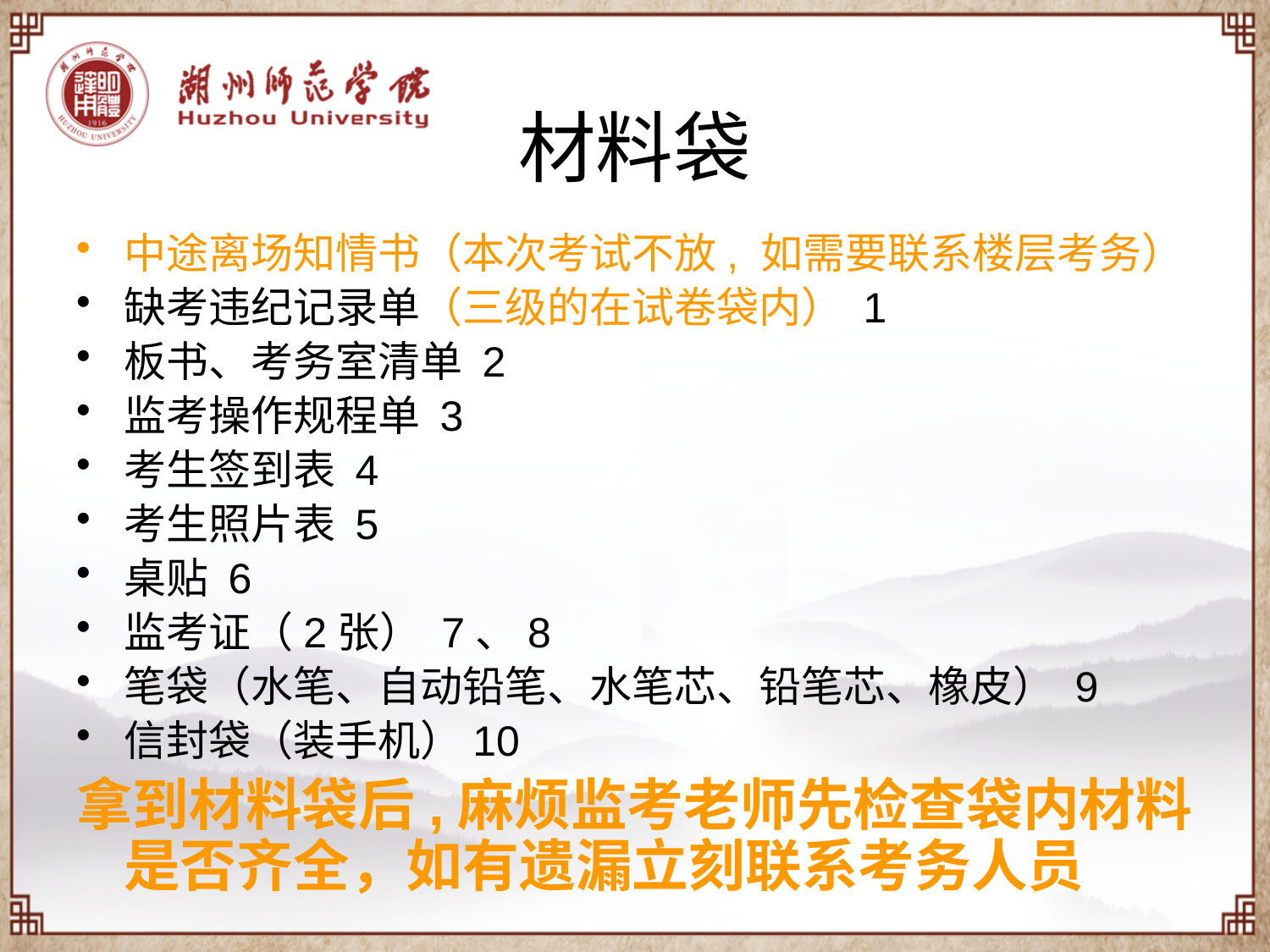

# 材料袋
中途离场知情书（本次考试不放, 如需要联系楼层考务）
缺考违纪记录单（三级的在试卷袋内） 1
板书、考务室清单 2
监考操作规程单 3
考生签到表 4
考生照片表 5
桌贴 6
监考证（2张） 7、8
笔袋（水笔、自动铅笔、水笔芯、铅笔芯、橡皮） 9
信封袋（装手机）10
拿到材料袋后,麻烦监考老师先检查袋内材料是否齐全，如有遗漏立刻联系考务人员